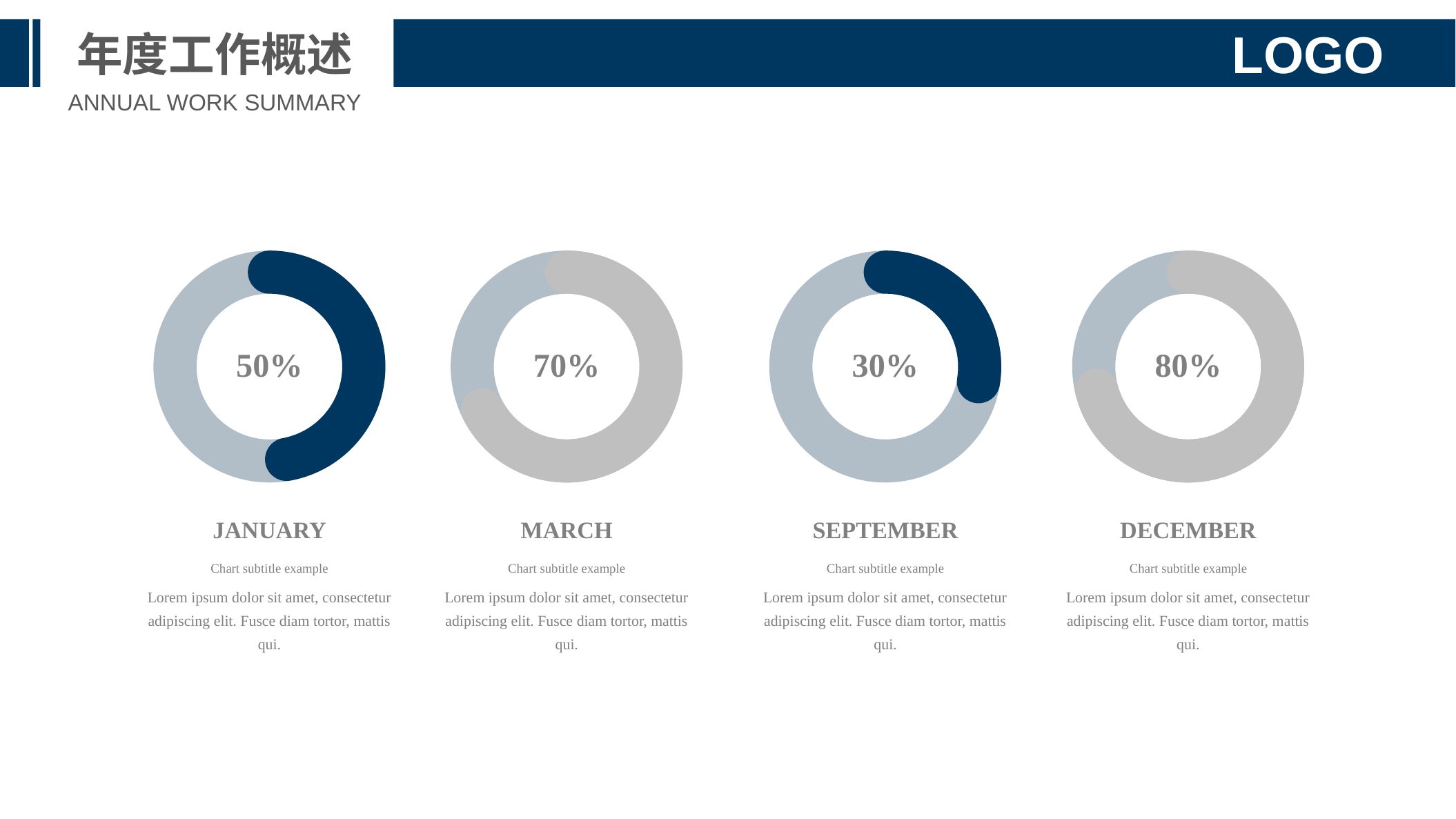

年度工作概述
LOGO
ANNUAL WORK SUMMARY

50%
70%
30%
80%
JANUARY
MARCH
SEPTEMBER
DECEMBER
Chart subtitle example
Chart subtitle example
Chart subtitle example
Chart subtitle example
Lorem ipsum dolor sit amet, consectetur adipiscing elit. Fusce diam tortor, mattis qui.
Lorem ipsum dolor sit amet, consectetur adipiscing elit. Fusce diam tortor, mattis qui.
Lorem ipsum dolor sit amet, consectetur adipiscing elit. Fusce diam tortor, mattis qui.
Lorem ipsum dolor sit amet, consectetur adipiscing elit. Fusce diam tortor, mattis qui.